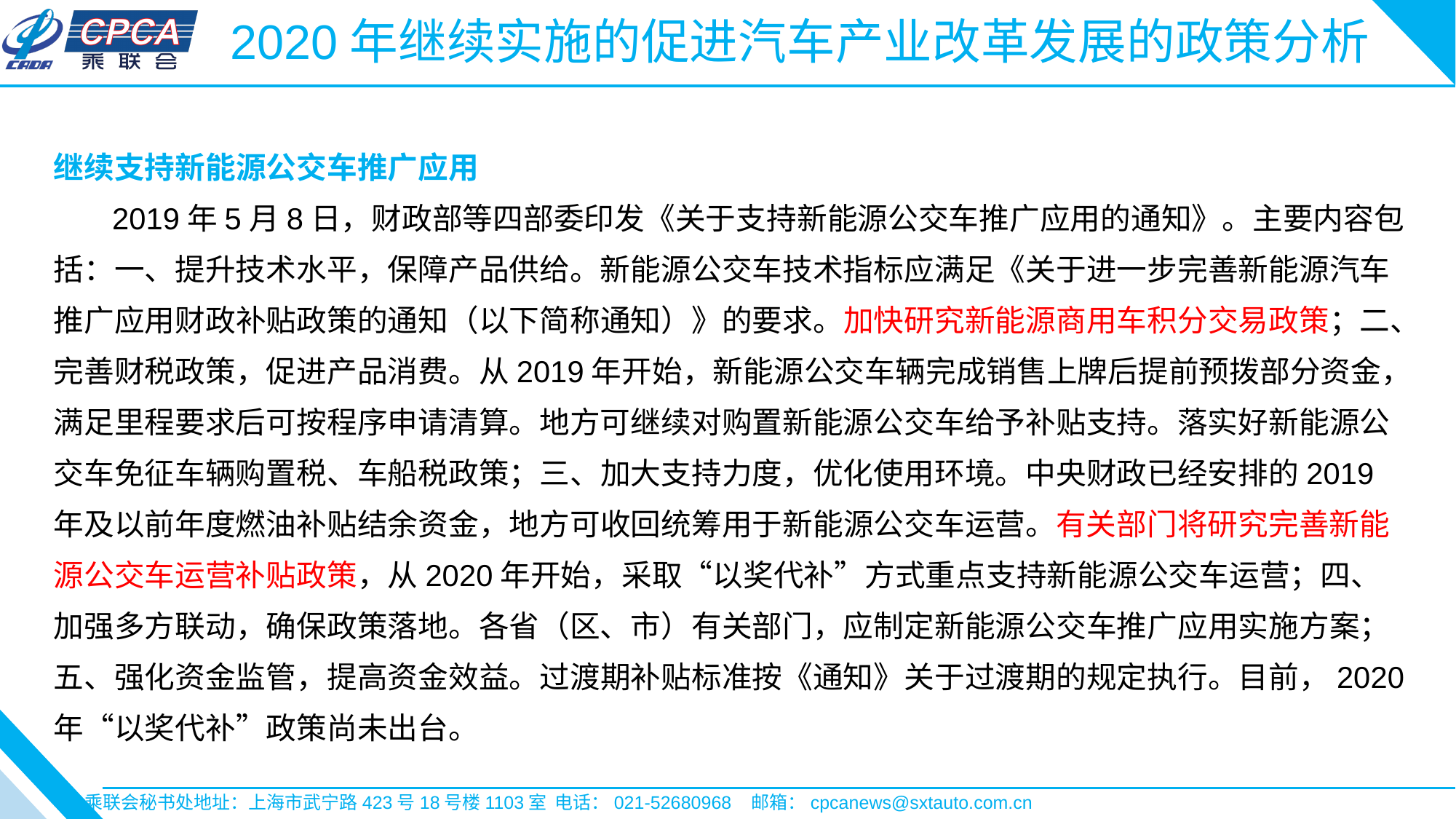

2020年继续实施的促进汽车产业改革发展的政策分析
继续支持新能源公交车推广应用
       2019年5月8日，财政部等四部委印发《关于支持新能源公交车推广应用的通知》。主要内容包括：一、提升技术水平，保障产品供给。新能源公交车技术指标应满足《关于进一步完善新能源汽车推广应用财政补贴政策的通知（以下简称通知）》的要求。加快研究新能源商用车积分交易政策；二、完善财税政策，促进产品消费。从2019年开始，新能源公交车辆完成销售上牌后提前预拨部分资金，满足里程要求后可按程序申请清算。地方可继续对购置新能源公交车给予补贴支持。落实好新能源公交车免征车辆购置税、车船税政策；三、加大支持力度，优化使用环境。中央财政已经安排的2019年及以前年度燃油补贴结余资金，地方可收回统筹用于新能源公交车运营。有关部门将研究完善新能源公交车运营补贴政策，从2020年开始，采取“以奖代补”方式重点支持新能源公交车运营；四、加强多方联动，确保政策落地。各省（区、市）有关部门，应制定新能源公交车推广应用实施方案；五、强化资金监管，提高资金效益。过渡期补贴标准按《通知》关于过渡期的规定执行。目前，2020年“以奖代补”政策尚未出台。